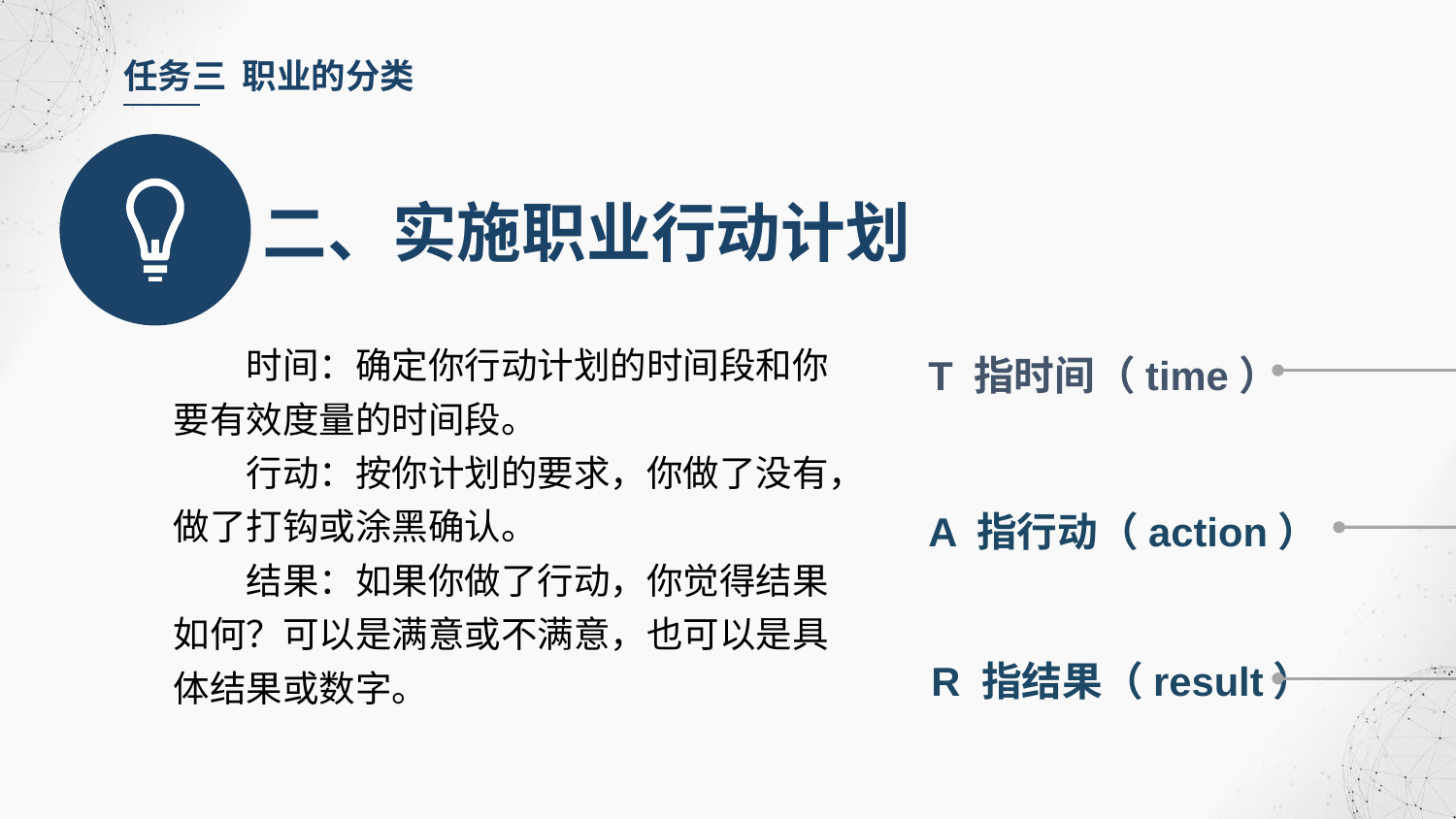

任务三  职业的分类

二、实施职业行动计划
时间：确定你行动计划的时间段和你要有效度量的时间段。
行动：按你计划的要求，你做了没有，做了打钩或涂黑确认。
结果：如果你做了行动，你觉得结果如何？可以是满意或不满意，也可以是具体结果或数字。

T 指时间（time）

A 指行动（action）

R 指结果（result）